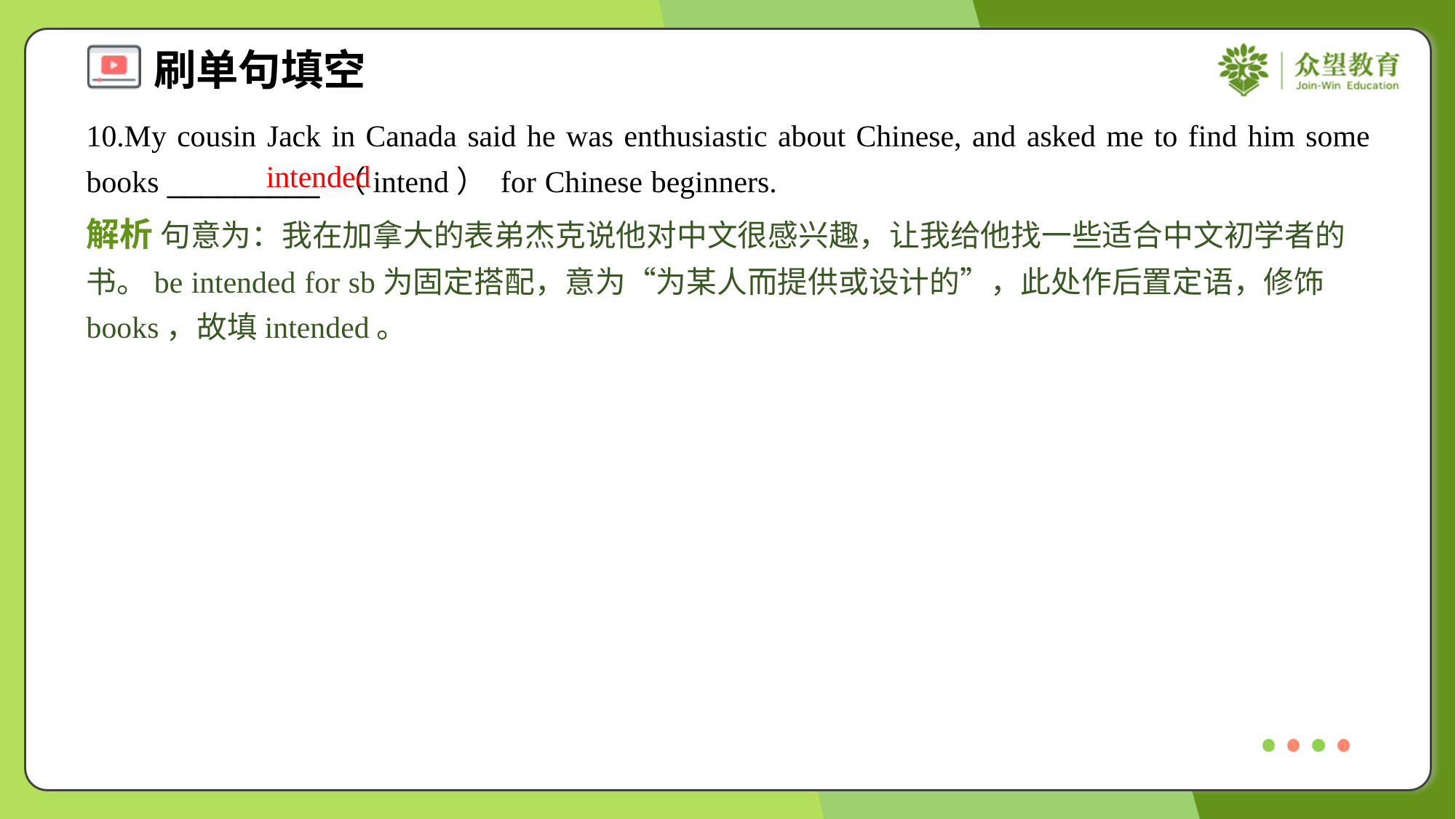

10.My cousin Jack in Canada said he was enthusiastic about Chinese, and asked me to find him some books _________ （intend） for Chinese beginners.
intended
解析 句意为：我在加拿大的表弟杰克说他对中文很感兴趣，让我给他找一些适合中文初学者的书。be intended for sb为固定搭配，意为“为某人而提供或设计的”，此处作后置定语，修饰books，故填intended。